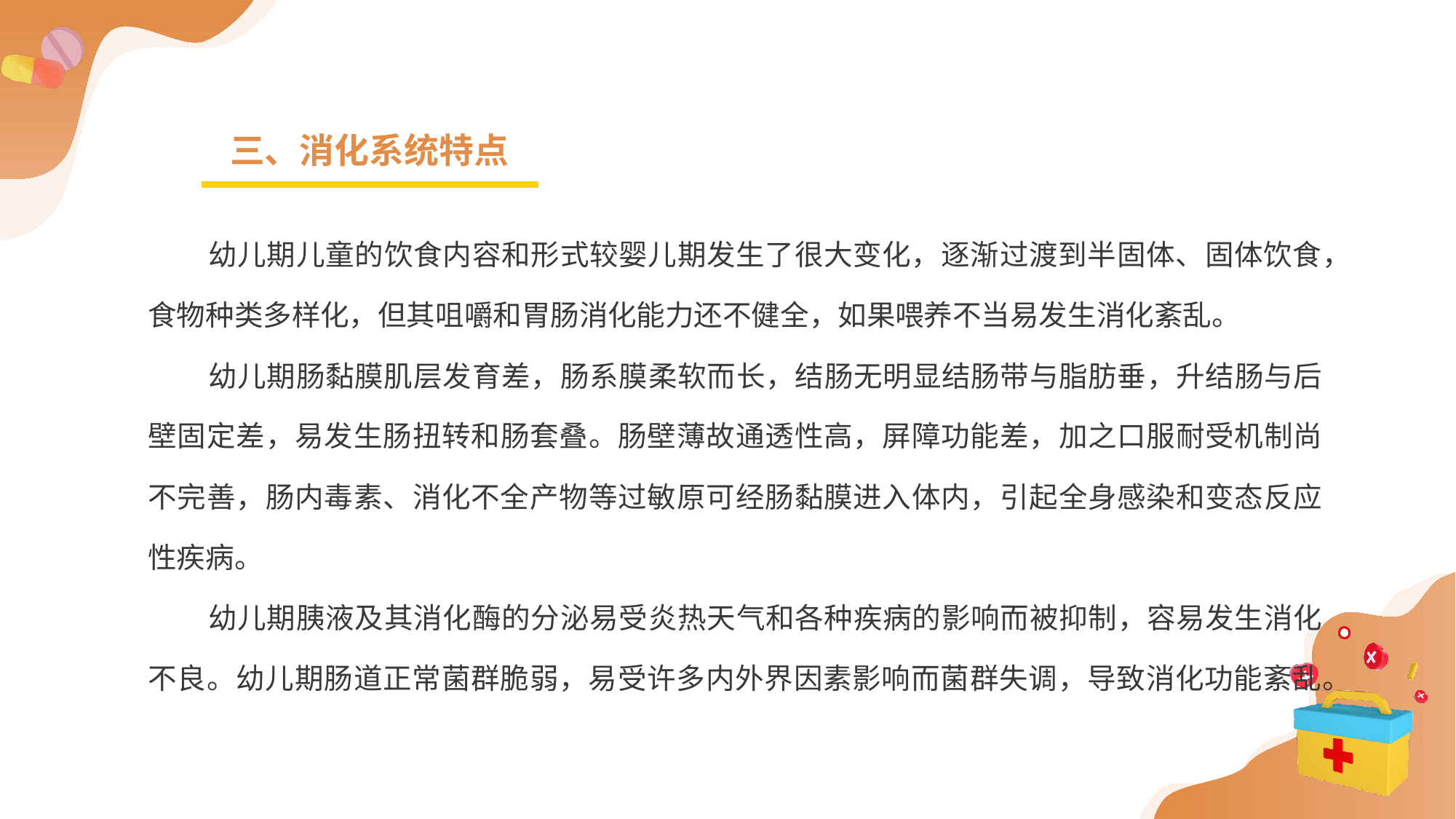

三、消化系统特点
幼儿期儿童的饮食内容和形式较婴儿期发生了很大变化，逐渐过渡到半固体、固体饮食，食物种类多样化，但其咀嚼和胃肠消化能力还不健全，如果喂养不当易发生消化紊乱。
幼儿期肠黏膜肌层发育差，肠系膜柔软而长，结肠无明显结肠带与脂肪垂，升结肠与后壁固定差，易发生肠扭转和肠套叠。肠壁薄故通透性高，屏障功能差，加之口服耐受机制尚不完善，肠内毒素、消化不全产物等过敏原可经肠黏膜进入体内，引起全身感染和变态反应性疾病。
幼儿期胰液及其消化酶的分泌易受炎热天气和各种疾病的影响而被抑制，容易发生消化不良。幼儿期肠道正常菌群脆弱，易受许多内外界因素影响而菌群失调，导致消化功能紊乱。